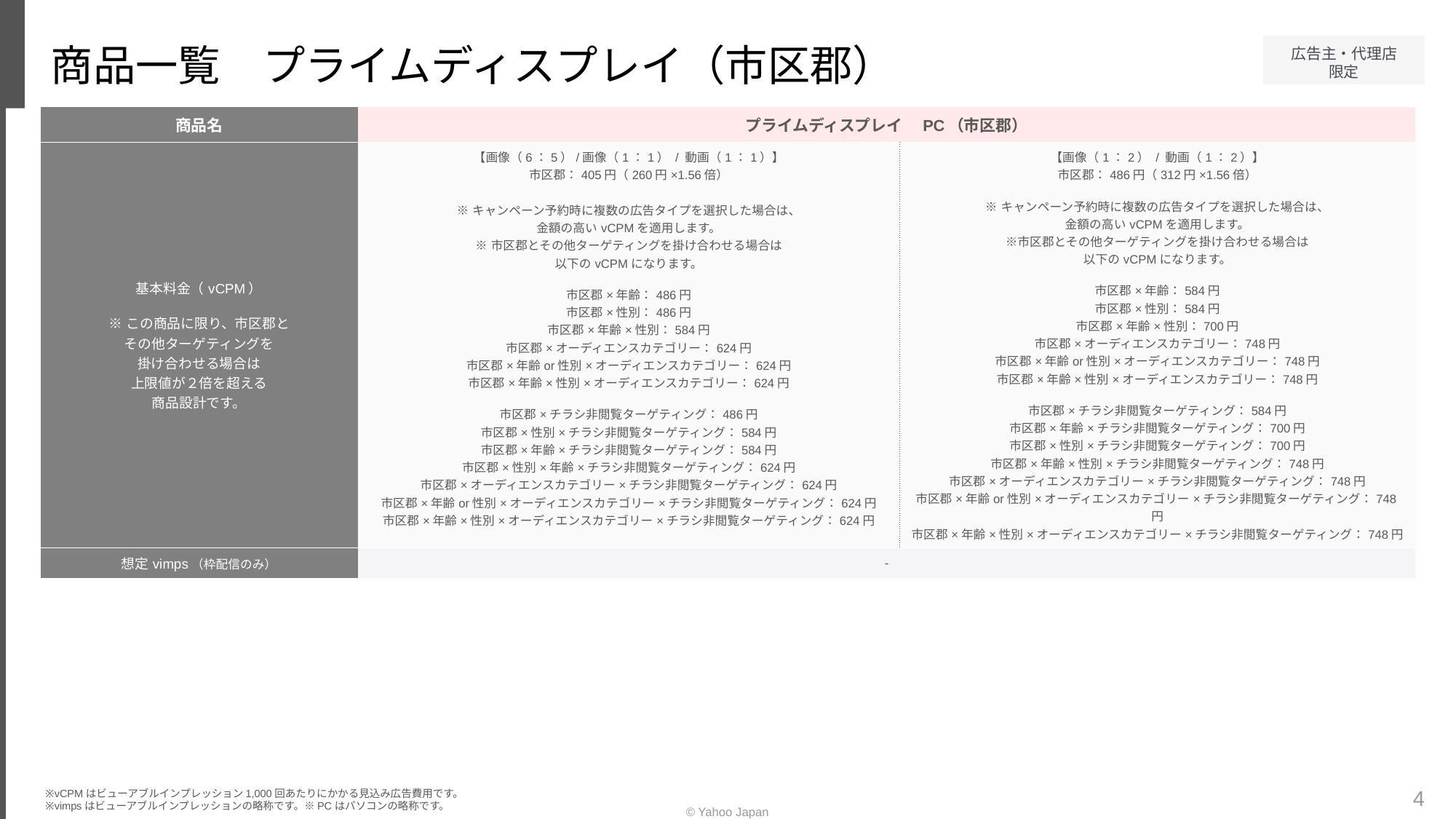

商品一覧　プライムディスプレイ（市区郡）
| 商品名 | プライムディスプレイ　PC（市区郡） |  |
| --- | --- | --- |
| 基本料金（vCPM） ※この商品に限り、市区郡と その他ターゲティングを 掛け合わせる場合は 上限値が２倍を超える 商品設計です。 | 【画像（6：5）/画像（1：1） / 動画（1：1）】 市区郡：405円（260円×1.56倍） ※キャンペーン予約時に複数の広告タイプを選択した場合は、 金額の高いvCPMを適用します。 ※市区郡とその他ターゲティングを掛け合わせる場合は 以下のvCPMになります。 市区郡×年齢：486円 市区郡×性別：486円 市区郡×年齢×性別：584円 市区郡×オーディエンスカテゴリー：624円 市区郡×年齢or性別×オーディエンスカテゴリー：624円 市区郡×年齢×性別×オーディエンスカテゴリー：624円 市区郡×チラシ非閲覧ターゲティング：486円 市区郡×性別×チラシ非閲覧ターゲティング：584円 市区郡×年齢×チラシ非閲覧ターゲティング：584円 市区郡×性別×年齢×チラシ非閲覧ターゲティング：624円 市区郡×オーディエンスカテゴリー×チラシ非閲覧ターゲティング：624円 市区郡×年齢or性別×オーディエンスカテゴリー×チラシ非閲覧ターゲティング：624円 市区郡×年齢×性別×オーディエンスカテゴリー×チラシ非閲覧ターゲティング：624円 | 【画像（1：2） / 動画（1：2）】 市区郡：486円（312円×1.56倍） ※キャンペーン予約時に複数の広告タイプを選択した場合は、 金額の高いvCPMを適用します。 ※市区郡とその他ターゲティングを掛け合わせる場合は 以下のvCPMになります。 市区郡×年齢：584円 市区郡×性別：584円 市区郡×年齢×性別：700円 市区郡×オーディエンスカテゴリー：748円 市区郡×年齢or性別×オーディエンスカテゴリー：748円 市区郡×年齢×性別×オーディエンスカテゴリー：748円 市区郡×チラシ非閲覧ターゲティング：584円 市区郡×年齢×チラシ非閲覧ターゲティング：700円 市区郡×性別×チラシ非閲覧ターゲティング：700円 市区郡×年齢×性別×チラシ非閲覧ターゲティング：748円 市区郡×オーディエンスカテゴリー×チラシ非閲覧ターゲティング：748円 市区郡×年齢or性別×オーディエンスカテゴリー×チラシ非閲覧ターゲティング：748円 市区郡×年齢×性別×オーディエンスカテゴリー×チラシ非閲覧ターゲティング：748円 |
| 想定vimps（枠配信のみ） | - |  |
4
※vCPMはビューアブルインプレッション1,000回あたりにかかる見込み広告費用です。
※vimpsはビューアブルインプレッションの略称です。※PCはパソコンの略称です。